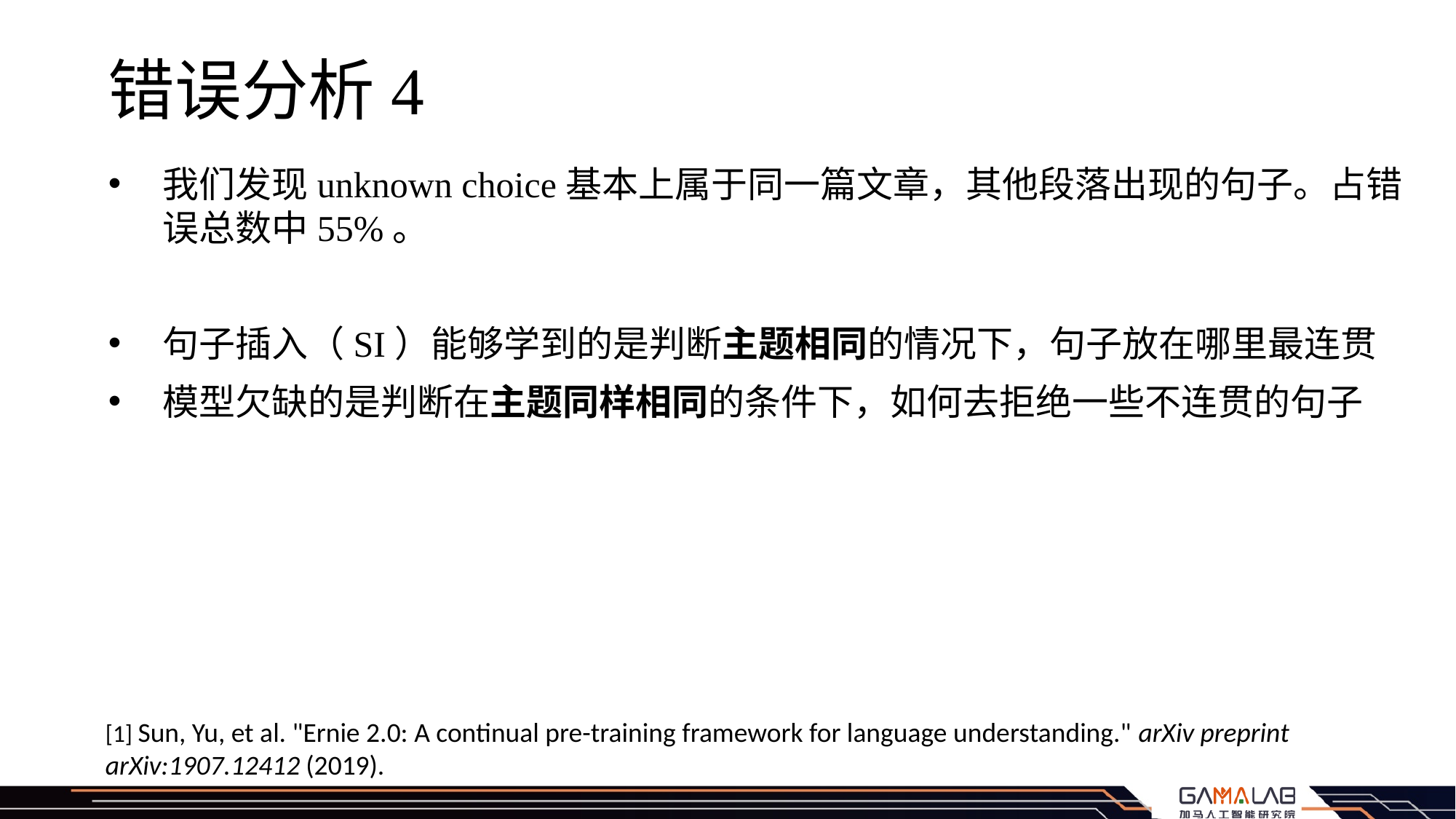

# 错误分析4
我们发现unknown choice基本上属于同一篇文章，其他段落出现的句子。占错误总数中55%。

句子插入（SI）能够学到的是判断主题相同的情况下，句子放在哪里最连贯
模型欠缺的是判断在主题同样相同的条件下，如何去拒绝一些不连贯的句子
[1] Sun, Yu, et al. "Ernie 2.0: A continual pre-training framework for language understanding." arXiv preprint arXiv:1907.12412 (2019).